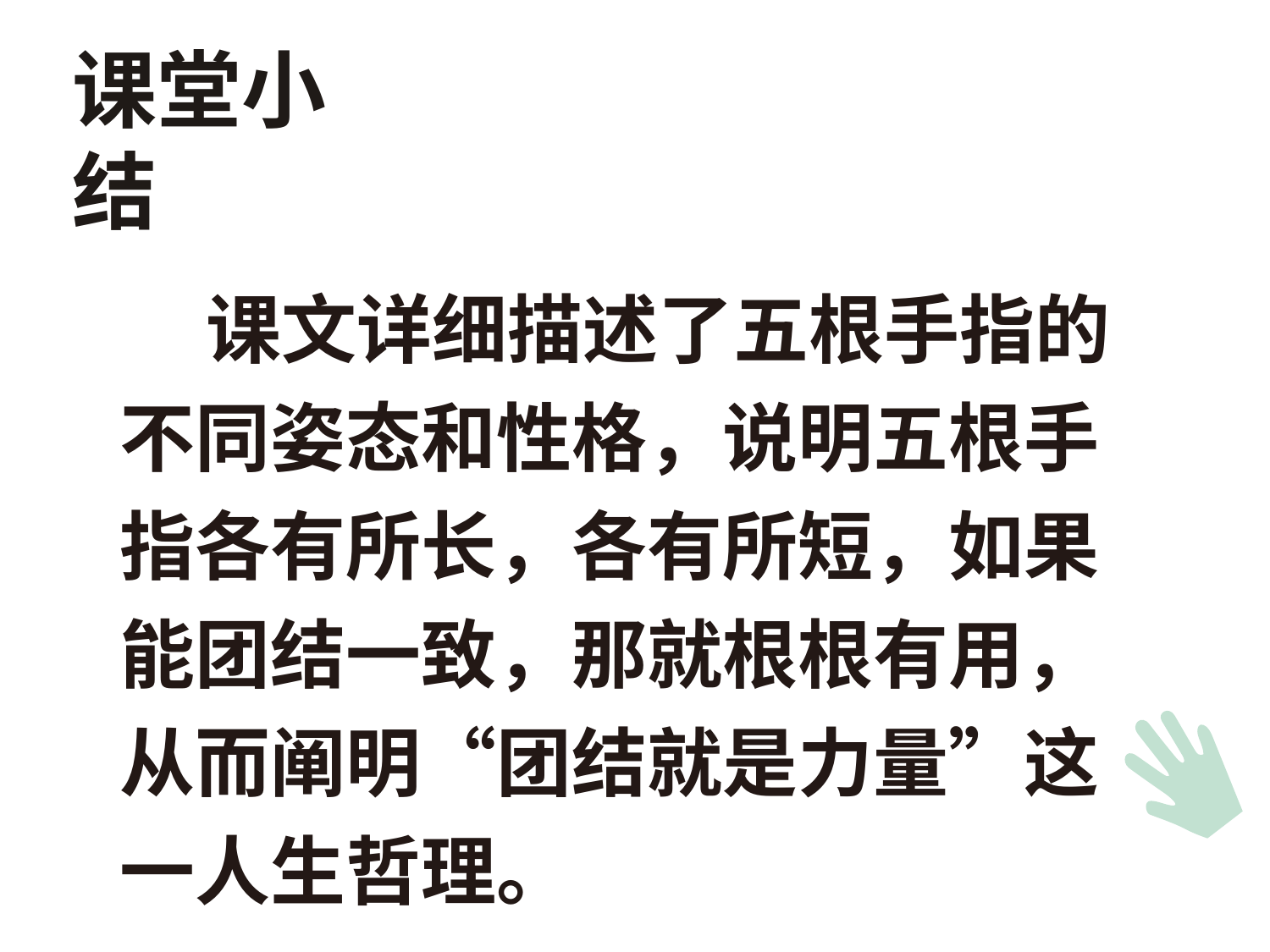

课堂小结
    课文详细描述了五根手指的不同姿态和性格，说明五根手指各有所长，各有所短，如果能团结一致，那就根根有用，从而阐明“团结就是力量”这一人生哲理。